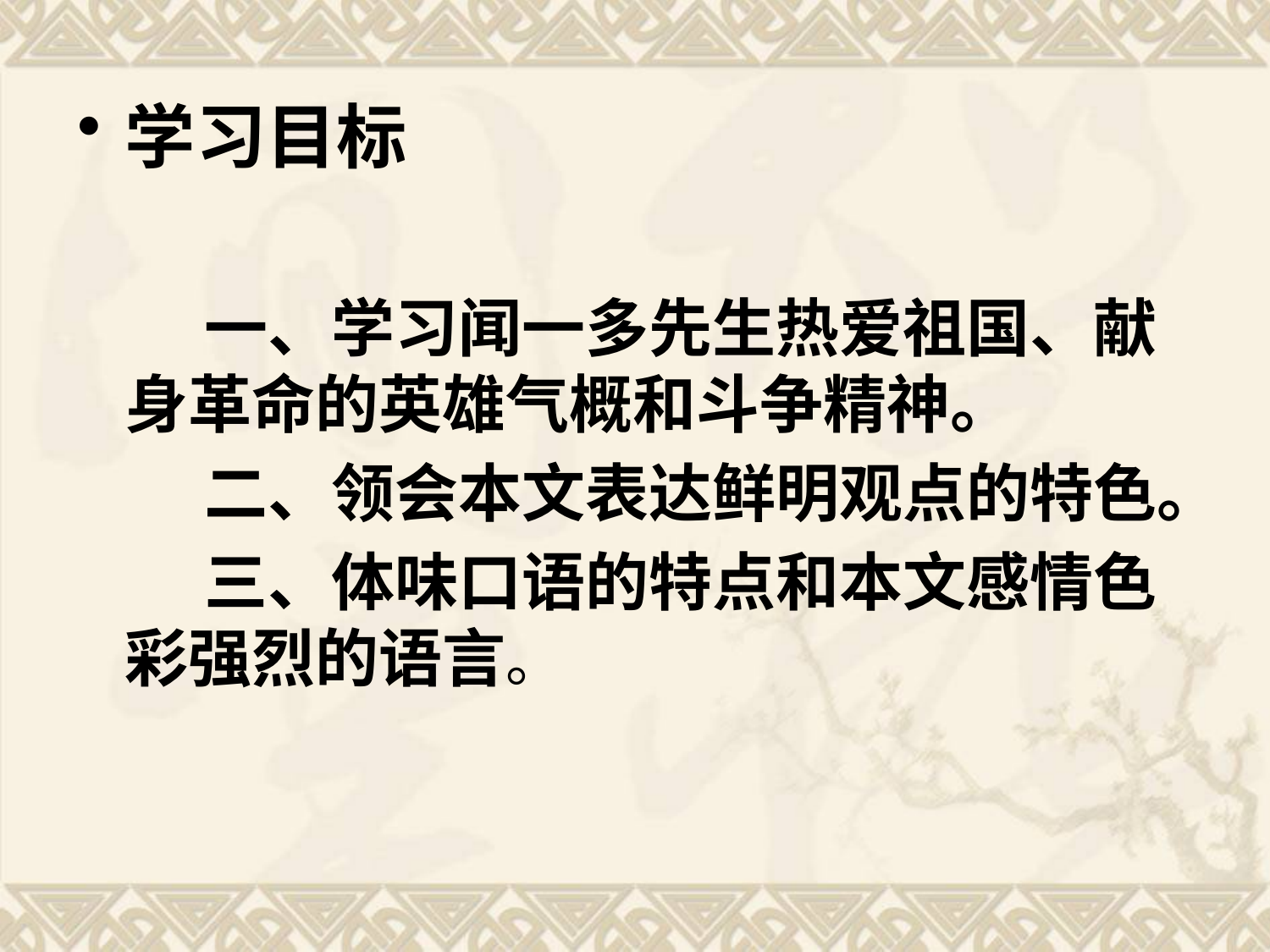

#
学习目标

　　一、学习闻一多先生热爱祖国、献身革命的英雄气概和斗争精神。
　　二、领会本文表达鲜明观点的特色。
　　三、体味口语的特点和本文感情色彩强烈的语言。